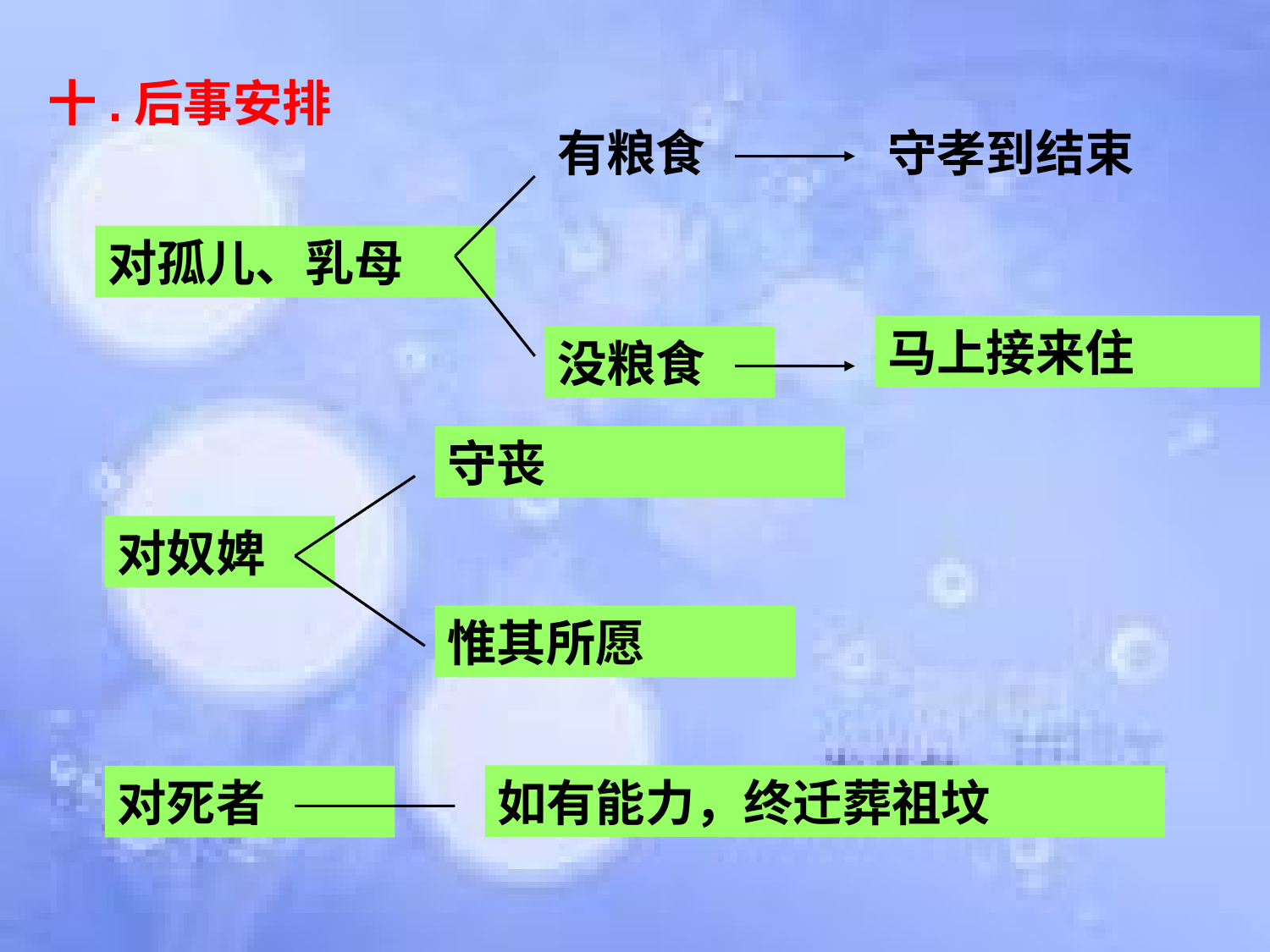

十.后事安排
有粮食
守孝到结束

对孤儿、乳母

马上接来住
没粮食

守丧

对奴婢

惟其所愿
如有能力，终迁葬祖坟
对死者